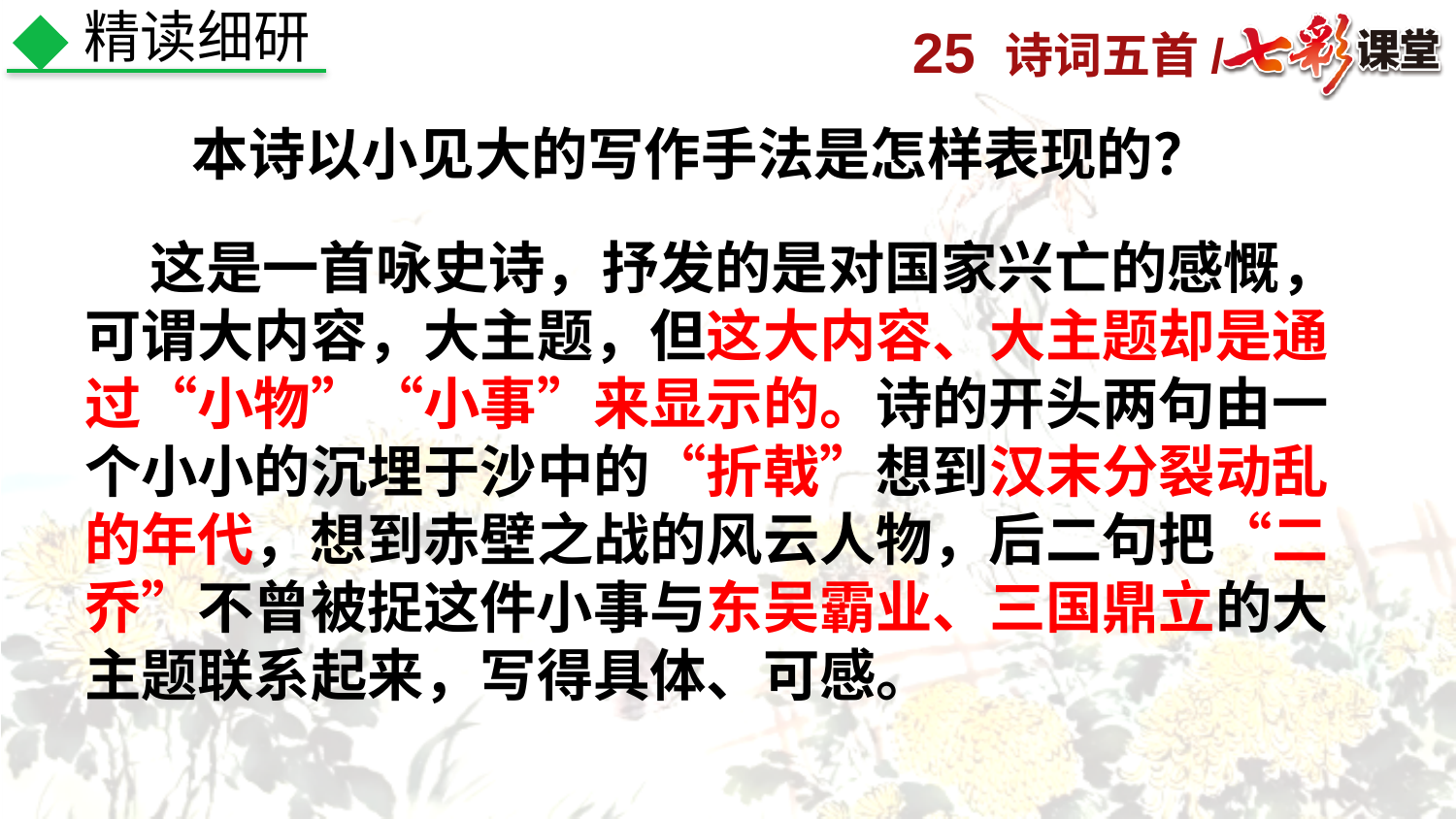

精读细研

本诗以小见大的写作手法是怎样表现的？
    这是一首咏史诗，抒发的是对国家兴亡的感慨，可谓大内容，大主题，但这大内容、大主题却是通过“小物”“小事”来显示的。诗的开头两句由一个小小的沉埋于沙中的“折戟”想到汉末分裂动乱的年代，想到赤壁之战的风云人物，后二句把“二乔”不曾被捉这件小事与东吴霸业、三国鼎立的大主题联系起来，写得具体、可感。